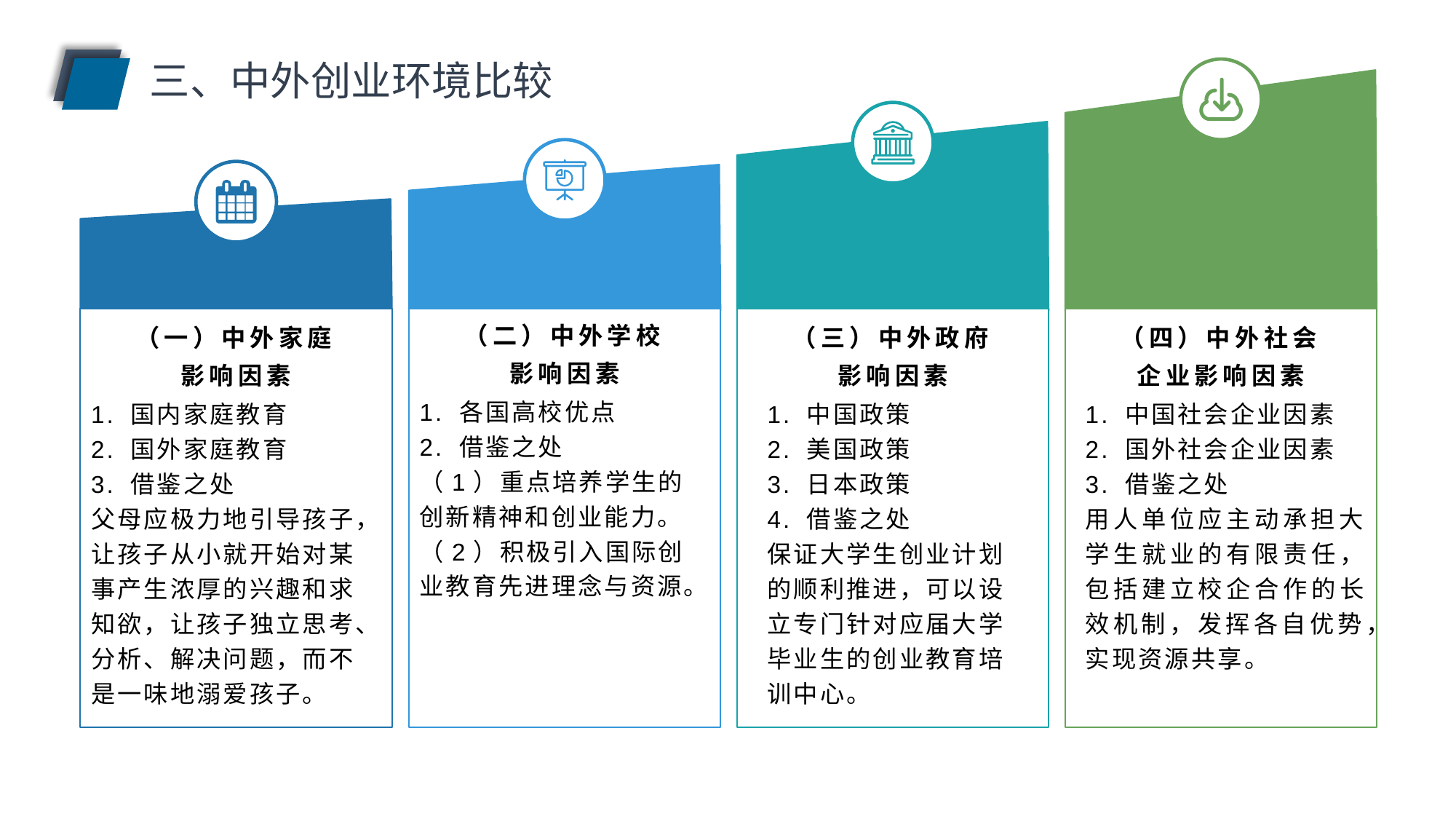

三、中外创业环境比较

（一）中外家庭影响因素

（三）中外政府影响因素
（二）中外学校影响因素
（四）中外社会企业影响因素
1. 各国高校优点
2. 借鉴之处
（1）重点培养学生的创新精神和创业能力。
（2）积极引入国际创业教育先进理念与资源。
1. 国内家庭教育
2. 国外家庭教育
3. 借鉴之处
父母应极力地引导孩子，让孩子从小就开始对某事产生浓厚的兴趣和求知欲，让孩子独立思考、分析、解决问题，而不是一味地溺爱孩子。
1. 中国政策
2. 美国政策
3. 日本政策
4. 借鉴之处
保证大学生创业计划的顺利推进，可以设立专门针对应届大学毕业生的创业教育培训中心。
1. 中国社会企业因素
2. 国外社会企业因素
3. 借鉴之处
用人单位应主动承担大学生就业的有限责任，包括建立校企合作的长效机制，发挥各自优势，实现资源共享。